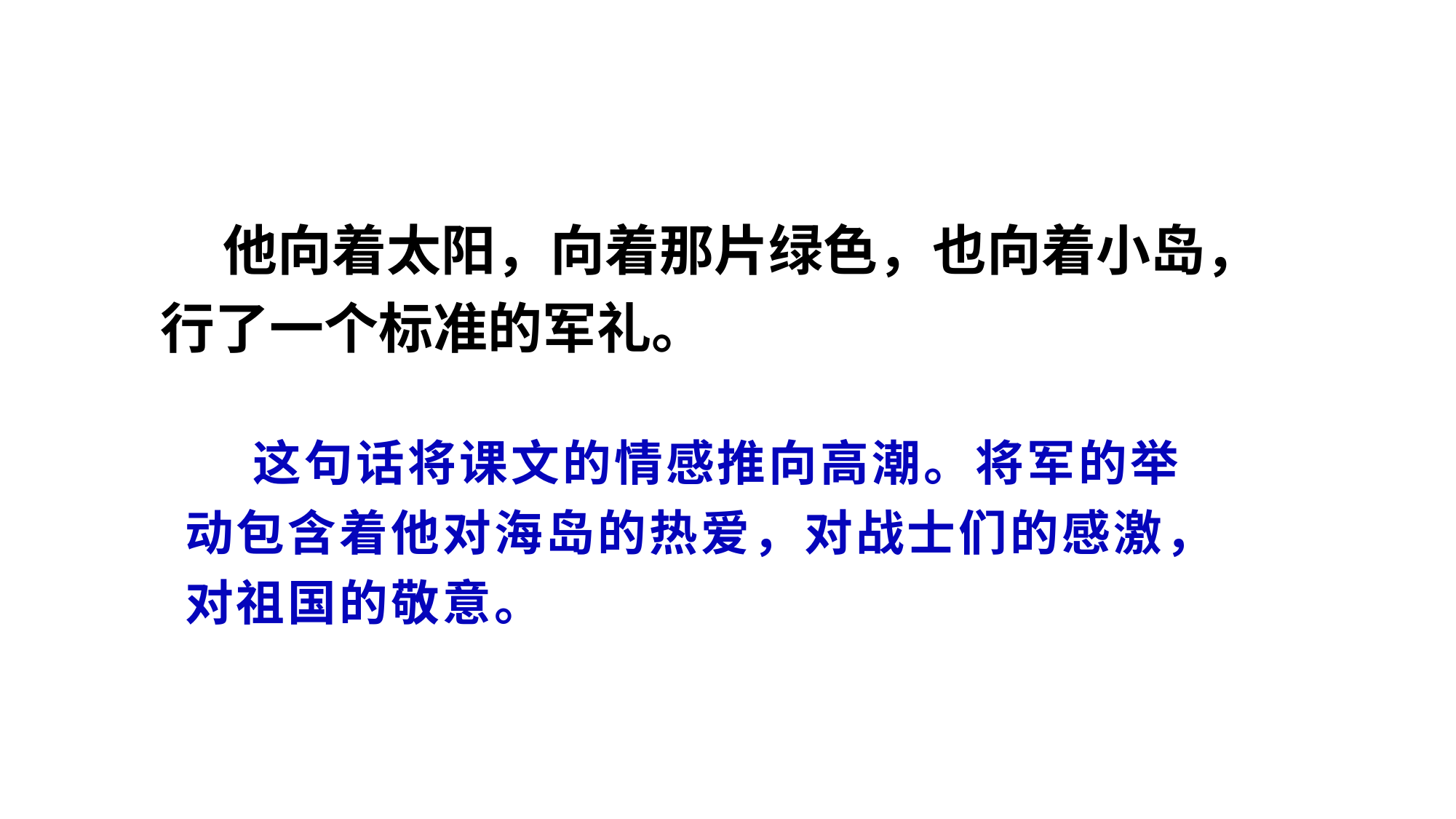

他向着太阳，向着那片绿色，也向着小岛，行了一个标准的军礼。
    这句话将课文的情感推向高潮。将军的举动包含着他对海岛的热爱，对战士们的感激，对祖国的敬意。